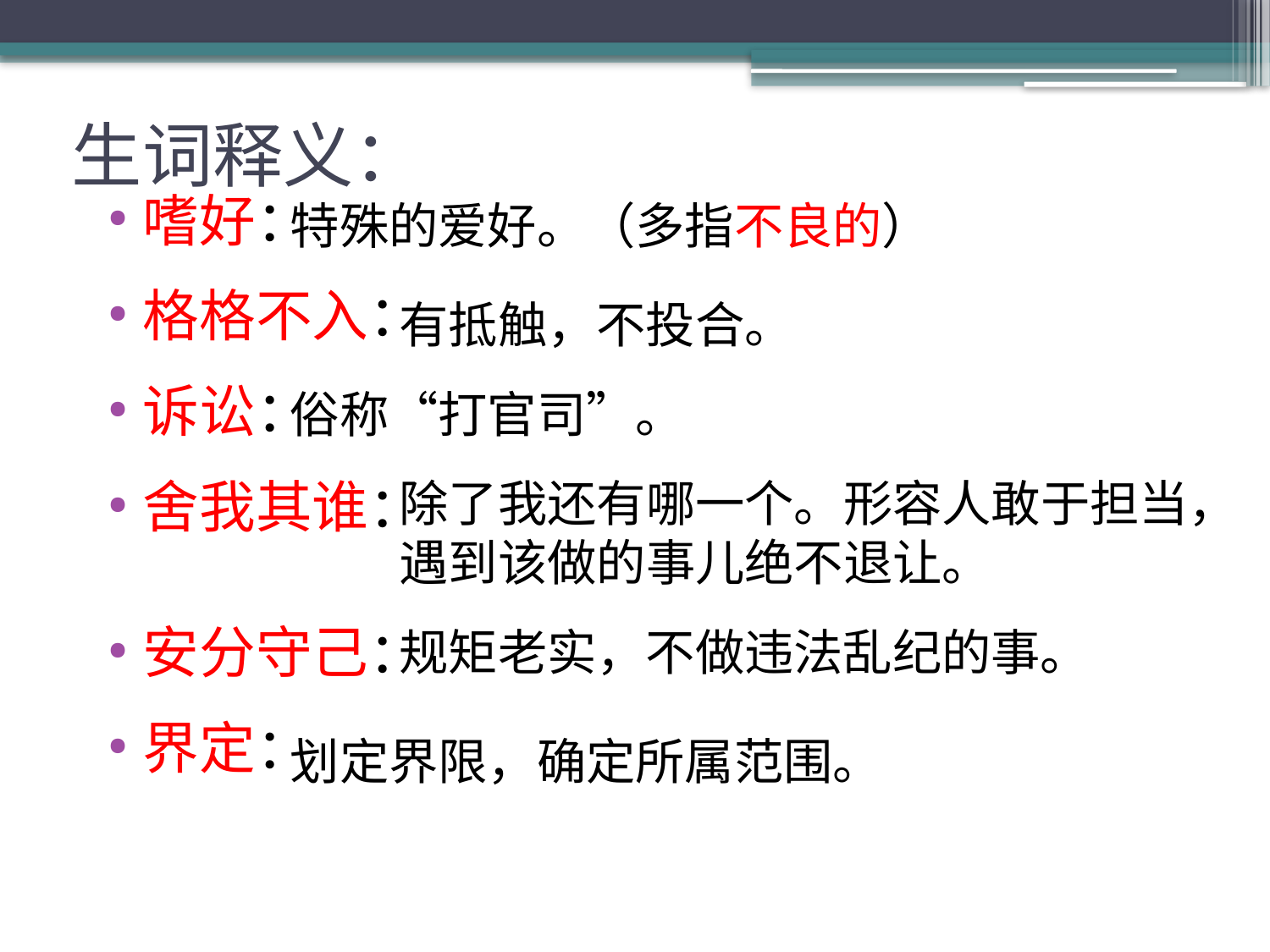

# 生词释义：
嗜好：

格格不入：

诉讼：

舍我其谁：

安分守己：

界定：
特殊的爱好。（多指不良的）
有抵触，不投合。
俗称“打官司”。
除了我还有哪一个。形容人敢于担当，遇到该做的事儿绝不退让。
规矩老实，不做违法乱纪的事。
划定界限，确定所属范围。